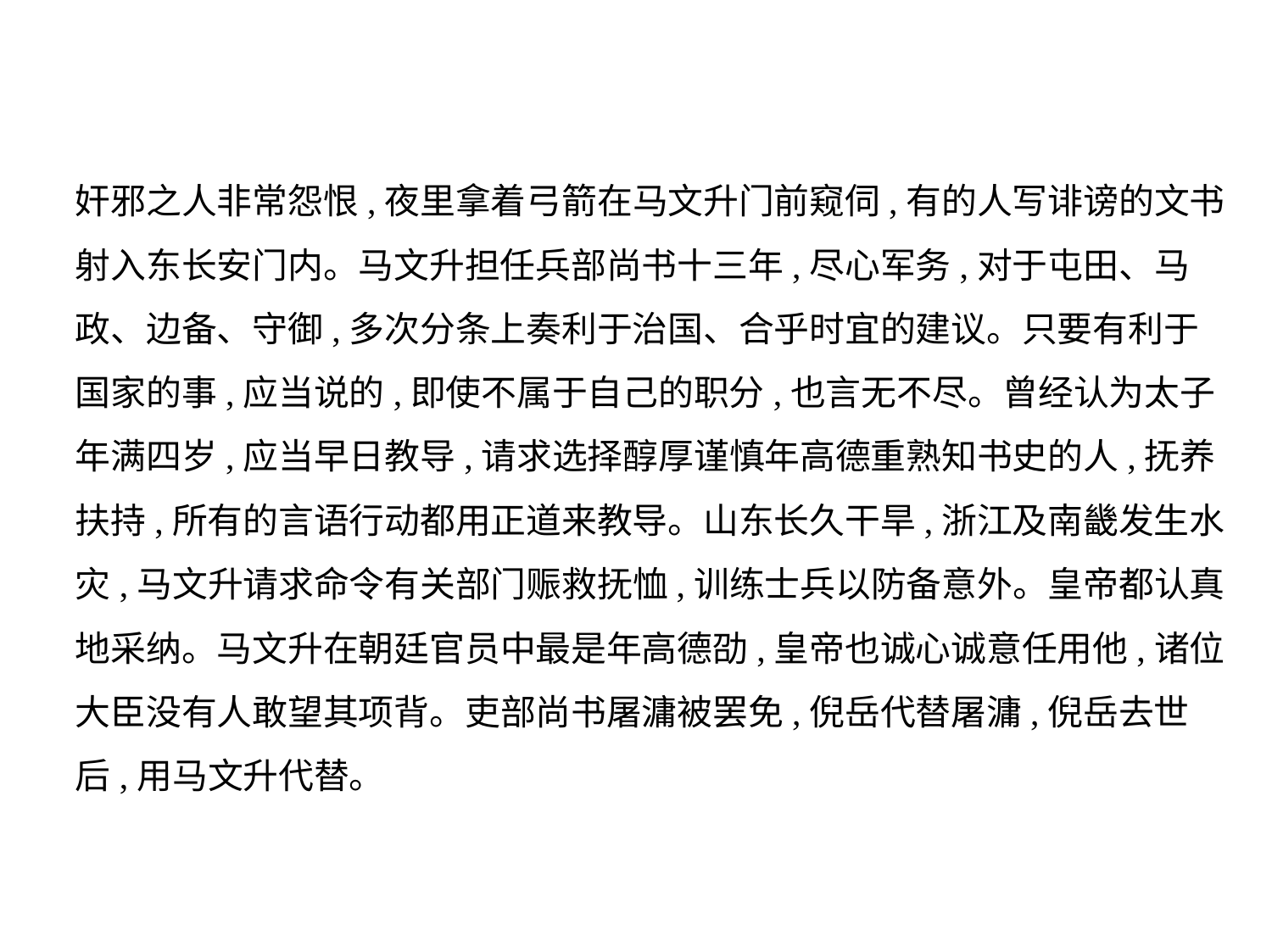

奸邪之人非常怨恨,夜里拿着弓箭在马文升门前窥伺,有的人写诽谤的文书
射入东长安门内。马文升担任兵部尚书十三年,尽心军务,对于屯田、马
政、边备、守御,多次分条上奏利于治国、合乎时宜的建议。只要有利于
国家的事,应当说的,即使不属于自己的职分,也言无不尽。曾经认为太子
年满四岁,应当早日教导,请求选择醇厚谨慎年高德重熟知书史的人,抚养
扶持,所有的言语行动都用正道来教导。山东长久干旱,浙江及南畿发生水
灾,马文升请求命令有关部门赈救抚恤,训练士兵以防备意外。皇帝都认真
地采纳。马文升在朝廷官员中最是年高德劭,皇帝也诚心诚意任用他,诸位
大臣没有人敢望其项背。吏部尚书屠滽被罢免,倪岳代替屠滽,倪岳去世
后,用马文升代替。